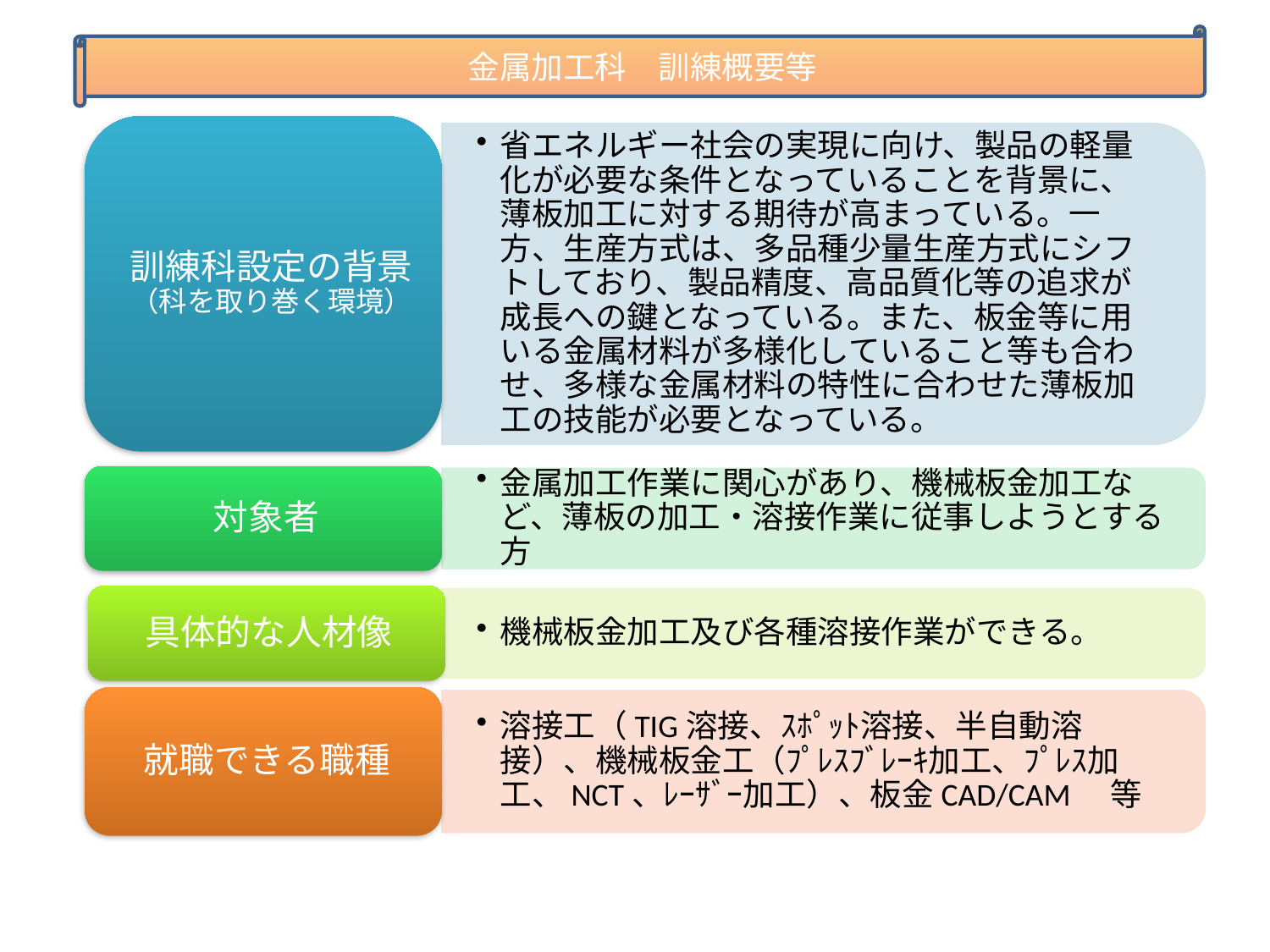

金属加工科　訓練概要等
省エネルギー社会の実現に向け、製品の軽量化が必要な条件となっていることを背景に、薄板加工に対する期待が高まっている。一方、生産方式は、多品種少量生産方式にシフトしており、製品精度、高品質化等の追求が成長への鍵となっている。また、板金等に用いる金属材料が多様化していること等も合わせ、多様な金属材料の特性に合わせた薄板加工の技能が必要となっている。
訓練科設定の背景
（科を取り巻く環境）
金属加工作業に関心があり、機械板金加工など、薄板の加工・溶接作業に従事しようとする方
対象者
機械板金加工及び各種溶接作業ができる。
具体的な人材像
溶接工（TIG溶接、ｽﾎﾟｯﾄ溶接、半自動溶接）、機械板金工（ﾌﾟﾚｽﾌﾞﾚｰｷ加工、ﾌﾟﾚｽ加工、NCT、ﾚｰｻﾞｰ加工）、板金CAD/CAM　等
就職できる職種